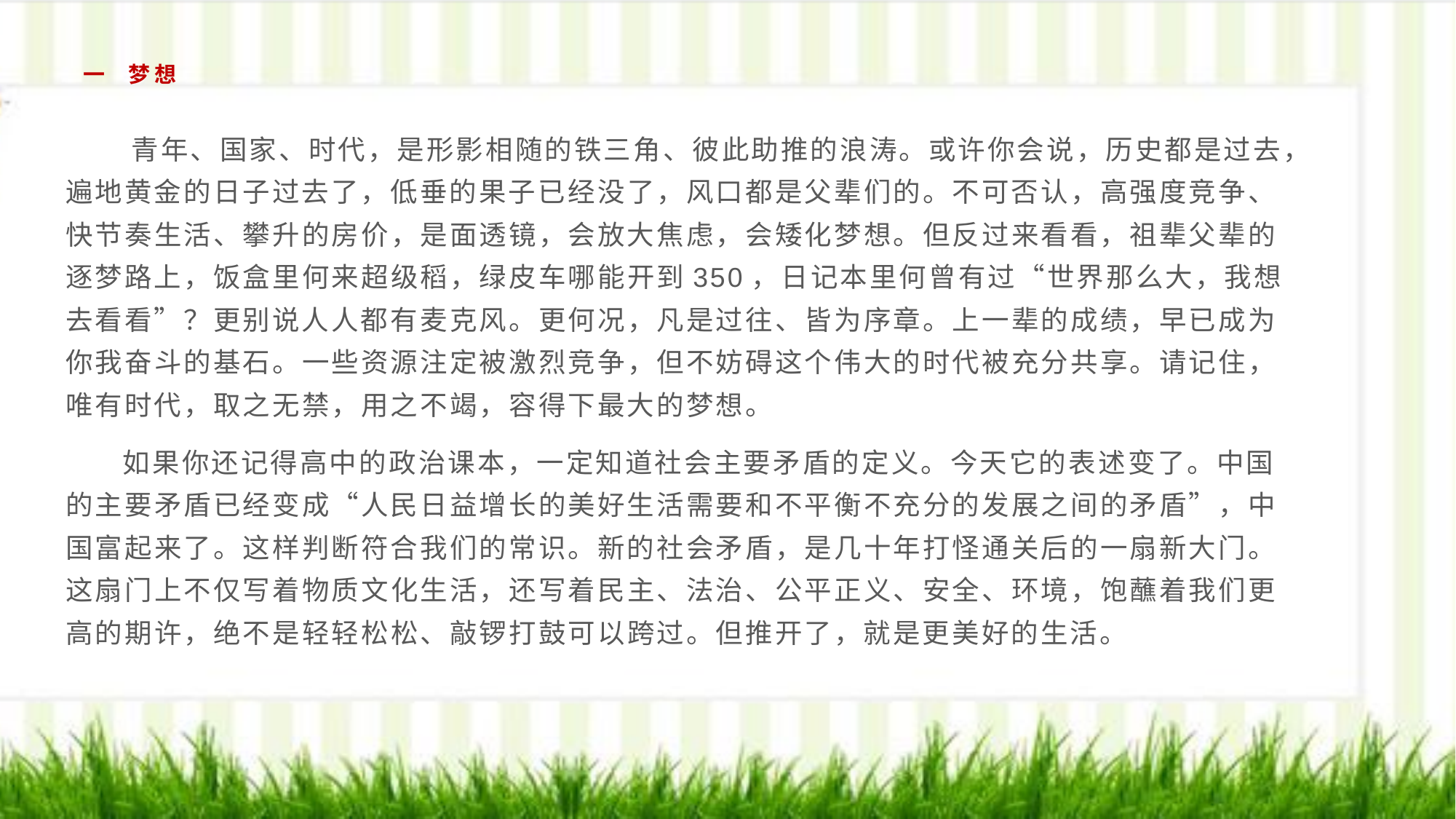

# 一  梦想
       青年、国家、时代，是形影相随的铁三角、彼此助推的浪涛。或许你会说，历史都是过去，遍地黄金的日子过去了，低垂的果子已经没了，风口都是父辈们的。不可否认，高强度竞争、快节奏生活、攀升的房价，是面透镜，会放大焦虑，会矮化梦想。但反过来看看，祖辈父辈的逐梦路上，饭盒里何来超级稻，绿皮车哪能开到350，日记本里何曾有过“世界那么大，我想去看看”？更别说人人都有麦克风。更何况，凡是过往、皆为序章。上一辈的成绩，早已成为你我奋斗的基石。一些资源注定被激烈竞争，但不妨碍这个伟大的时代被充分共享。请记住，唯有时代，取之无禁，用之不竭，容得下最大的梦想。
      如果你还记得高中的政治课本，一定知道社会主要矛盾的定义。今天它的表述变了。中国的主要矛盾已经变成“人民日益增长的美好生活需要和不平衡不充分的发展之间的矛盾”，中国富起来了。这样判断符合我们的常识。新的社会矛盾，是几十年打怪通关后的一扇新大门。这扇门上不仅写着物质文化生活，还写着民主、法治、公平正义、安全、环境，饱蘸着我们更高的期许，绝不是轻轻松松、敲锣打鼓可以跨过。但推开了，就是更美好的生活。